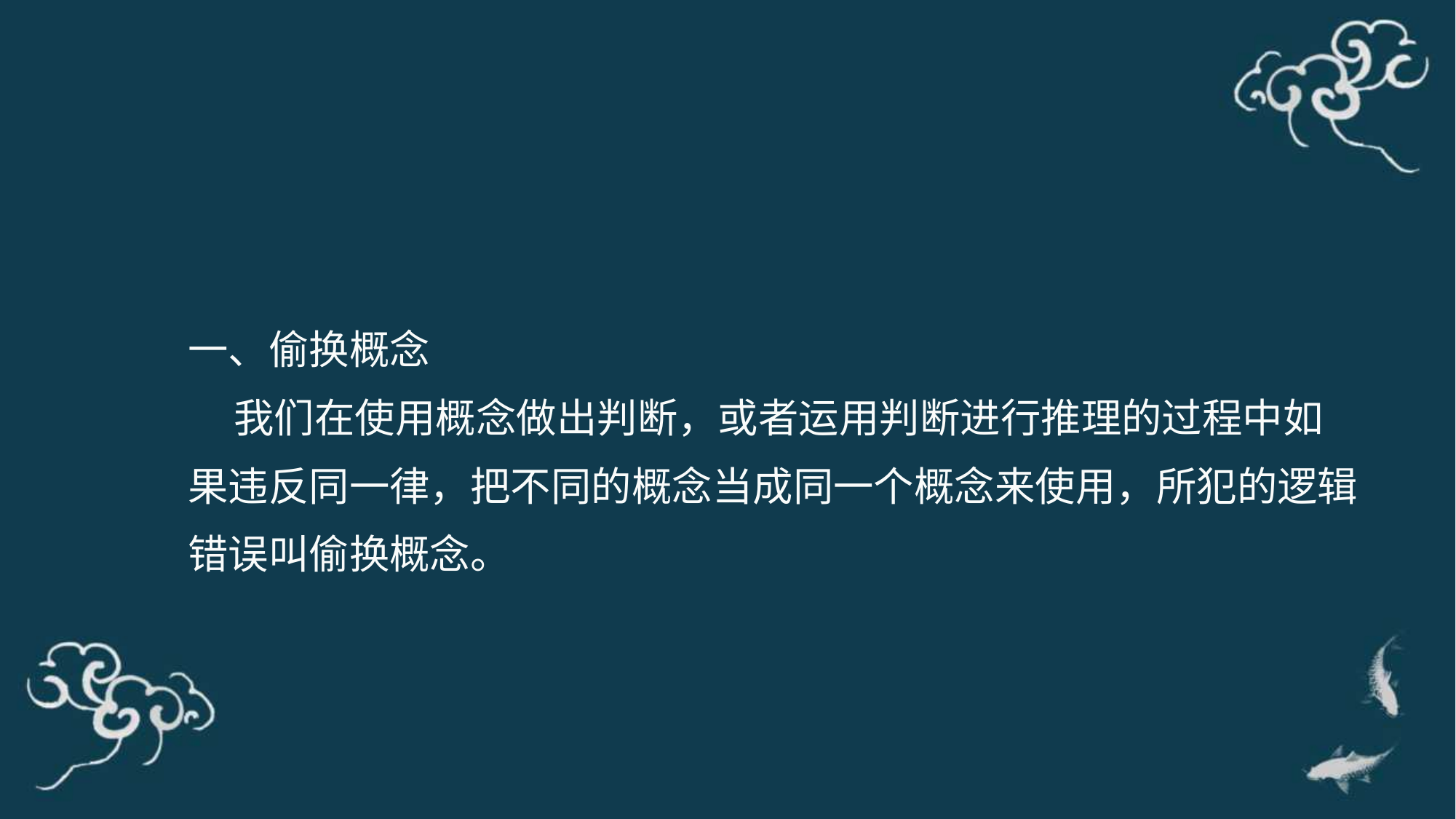

一、偷换概念
    我们在使用概念做出判断，或者运用判断进行推理的过程中如果违反同一律，把不同的概念当成同一个概念来使用，所犯的逻辑错误叫偷换概念。